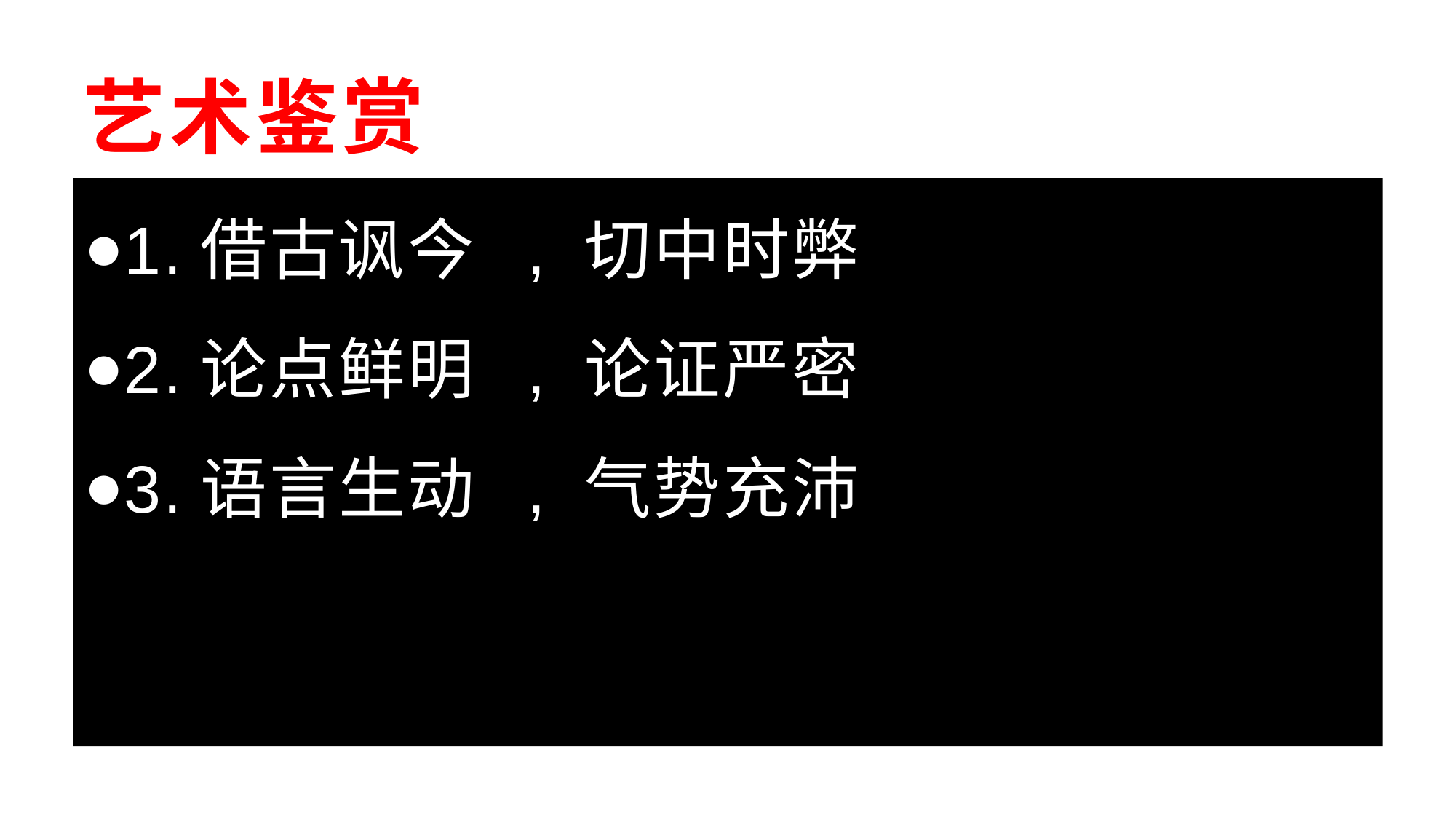

# 艺术鉴赏
1.借古讽今  , 切中时弊
2.论点鲜明  , 论证严密
3.语言生动  , 气势充沛